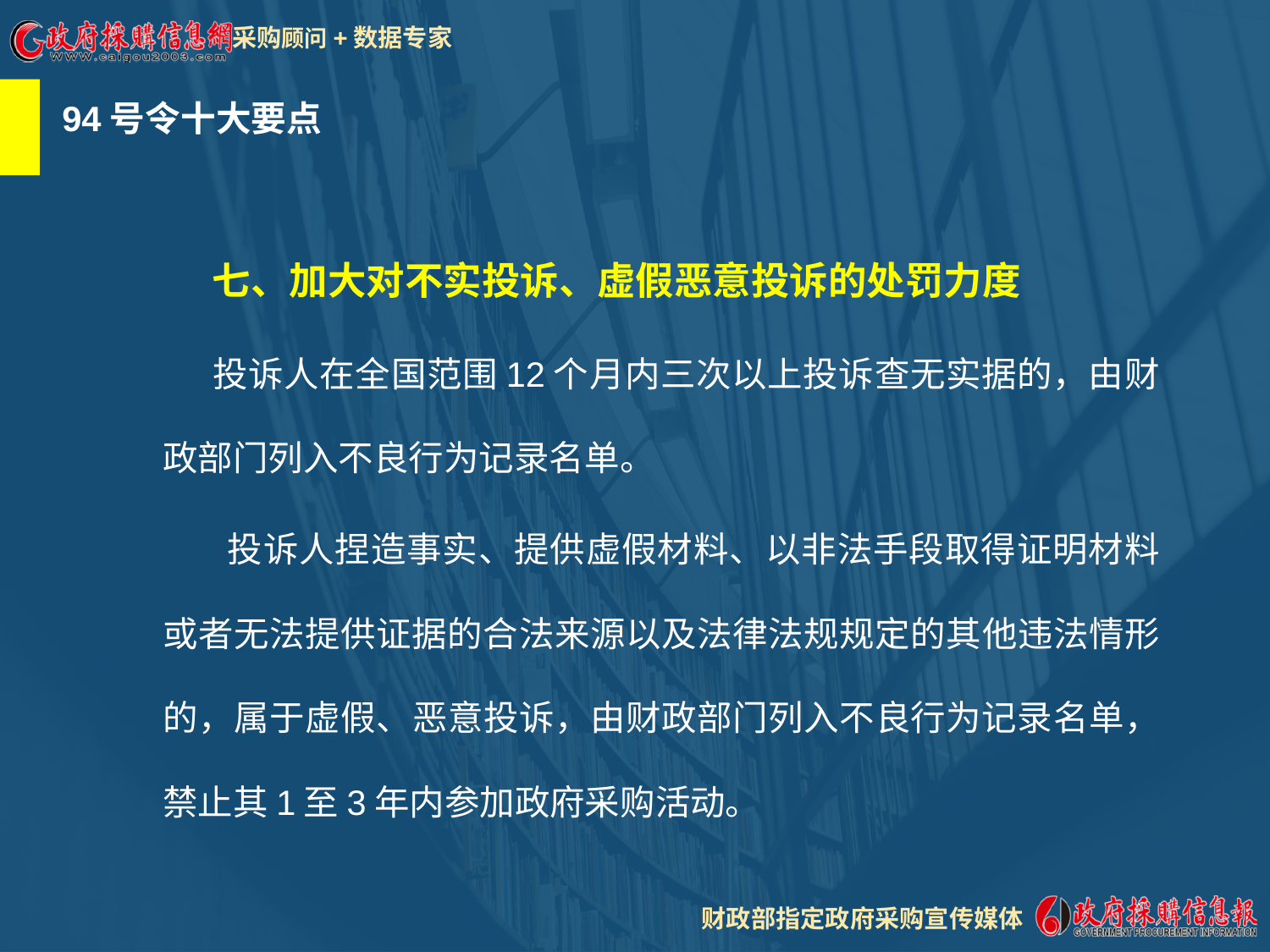

94号令十大要点
            七、加大对不实投诉、虚假恶意投诉的处罚力度
           投诉人在全国范围12个月内三次以上投诉查无实据的，由财政部门列入不良行为记录名单。
           投诉人捏造事实、提供虚假材料、以非法手段取得证明材料或者无法提供证据的合法来源以及法律法规规定的其他违法情形的，属于虚假、恶意投诉，由财政部门列入不良行为记录名单，禁止其1至3年内参加政府采购活动。